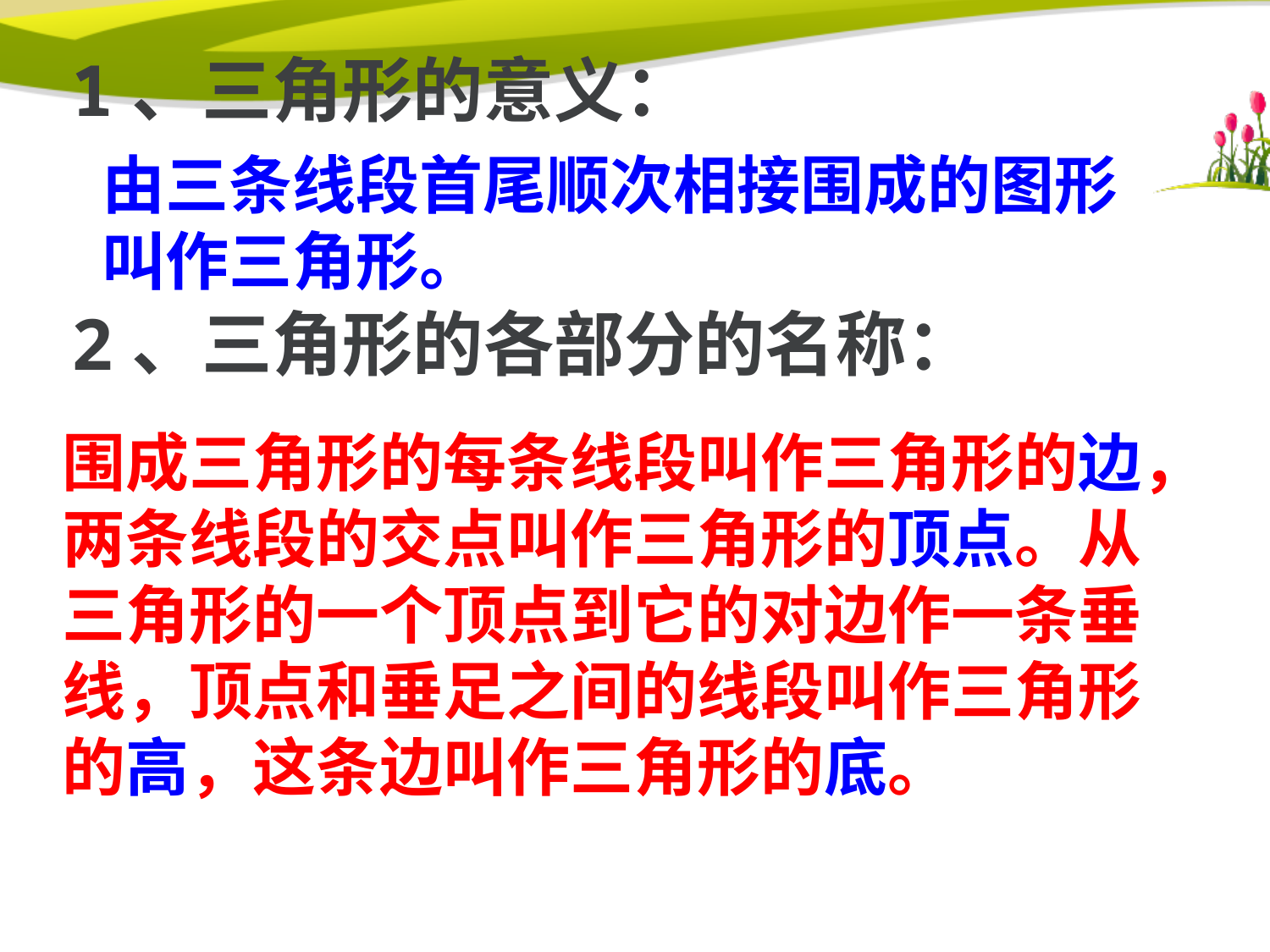

1、三角形的意义：

2、三角形的各部分的名称：
由三条线段首尾顺次相接围成的图形叫作三角形。
围成三角形的每条线段叫作三角形的边，两条线段的交点叫作三角形的顶点。从三角形的一个顶点到它的对边作一条垂线，顶点和垂足之间的线段叫作三角形的高，这条边叫作三角形的底。